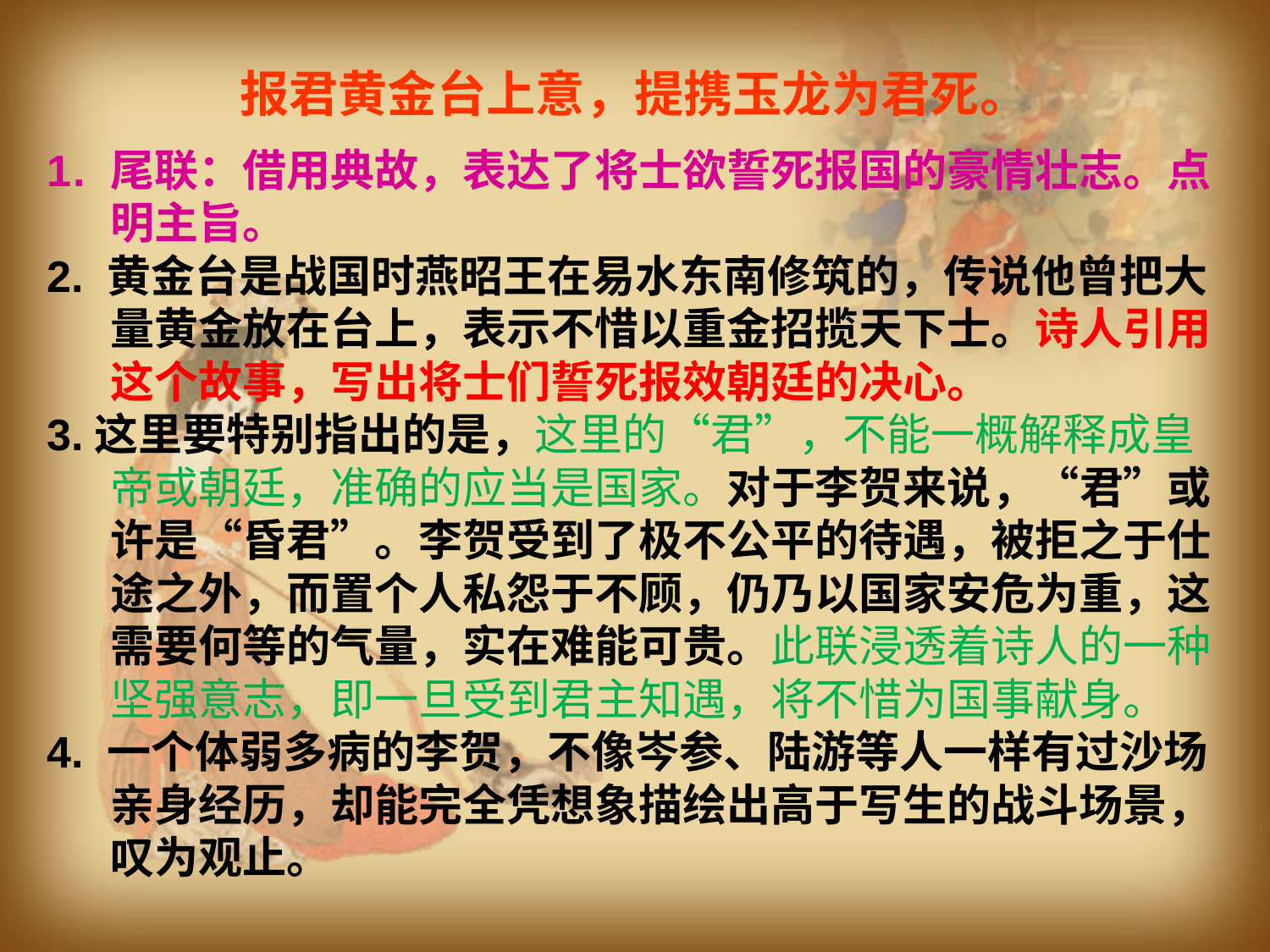

报君黄金台上意，提携玉龙为君死。
尾联：借用典故，表达了将士欲誓死报国的豪情壮志。点明主旨。
2. 黄金台是战国时燕昭王在易水东南修筑的，传说他曾把大量黄金放在台上，表示不惜以重金招揽天下士。诗人引用这个故事，写出将士们誓死报效朝廷的决心。
3.这里要特别指出的是，这里的“君”，不能一概解释成皇帝或朝廷，准确的应当是国家。对于李贺来说，“君”或许是“昏君”。李贺受到了极不公平的待遇，被拒之于仕途之外，而置个人私怨于不顾，仍乃以国家安危为重，这需要何等的气量，实在难能可贵。此联浸透着诗人的一种坚强意志，即一旦受到君主知遇，将不惜为国事献身。
4. 一个体弱多病的李贺，不像岑参、陆游等人一样有过沙场亲身经历，却能完全凭想象描绘出高于写生的战斗场景，叹为观止。